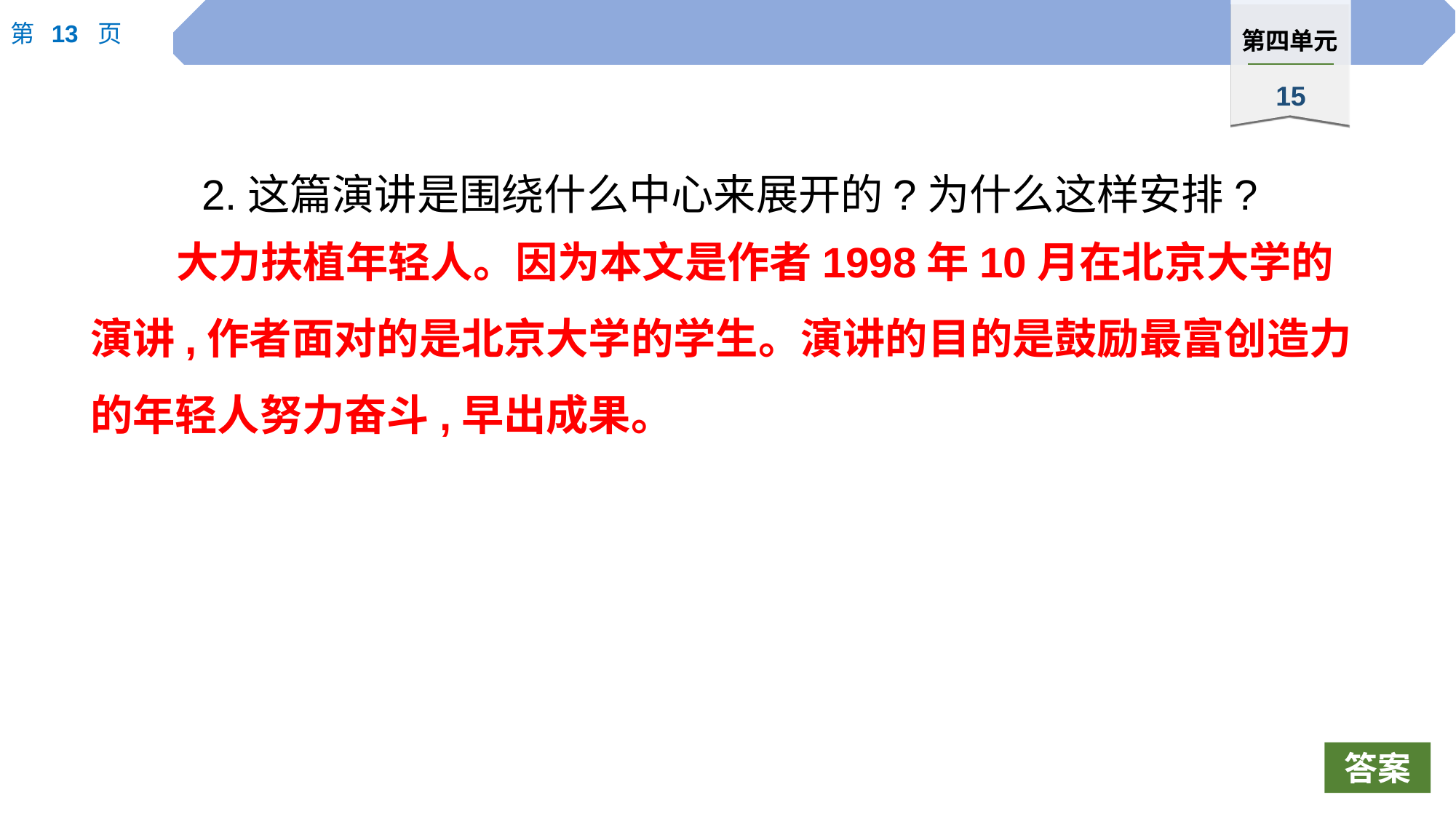

2.这篇演讲是围绕什么中心来展开的?为什么这样安排?
大力扶植年轻人。因为本文是作者1998年10月在北京大学的演讲,作者面对的是北京大学的学生。演讲的目的是鼓励最富创造力的年轻人努力奋斗,早出成果。
答案